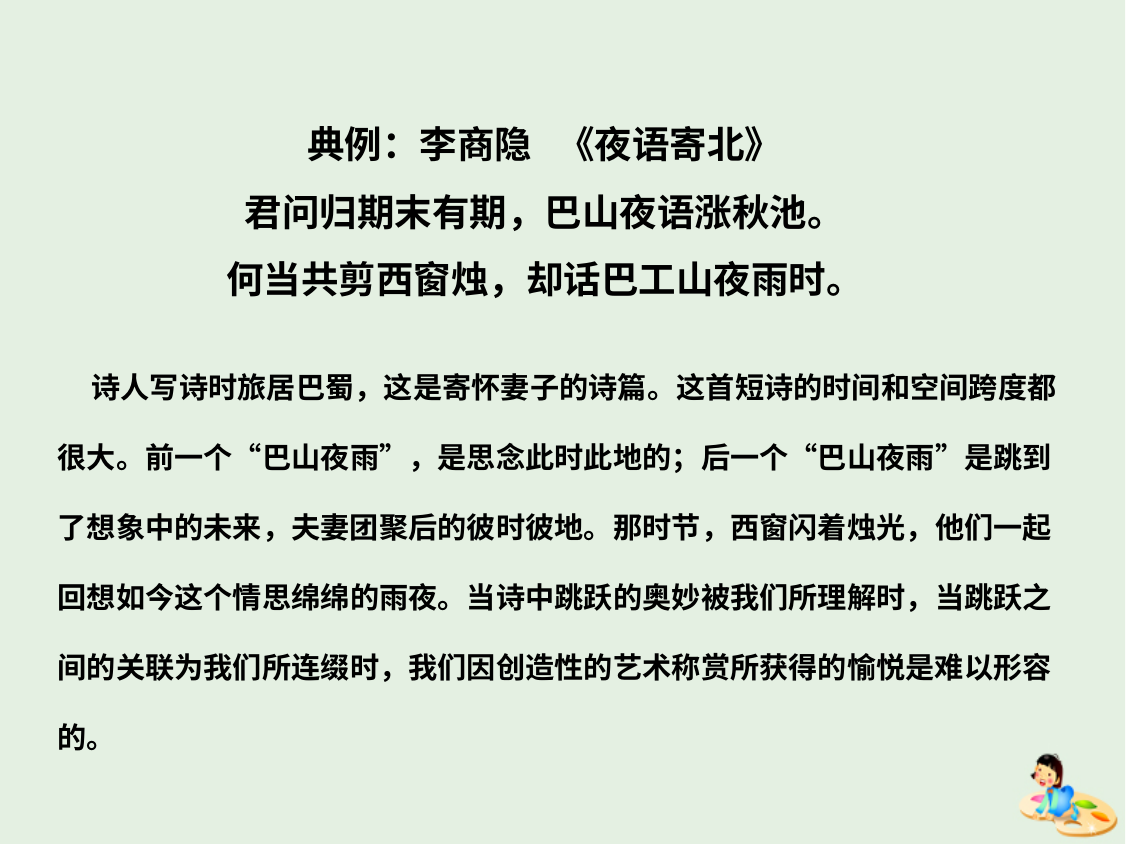

典例：李商隐   《夜语寄北》
君问归期末有期，巴山夜语涨秋池。
何当共剪西窗烛，却话巴工山夜雨时。
    诗人写诗时旅居巴蜀，这是寄怀妻子的诗篇。这首短诗的时间和空间跨度都很大。前一个“巴山夜雨”，是思念此时此地的；后一个“巴山夜雨”是跳到了想象中的未来，夫妻团聚后的彼时彼地。那时节，西窗闪着烛光，他们一起回想如今这个情思绵绵的雨夜。当诗中跳跃的奥妙被我们所理解时，当跳跃之间的关联为我们所连缀时，我们因创造性的艺术称赏所获得的愉悦是难以形容的。